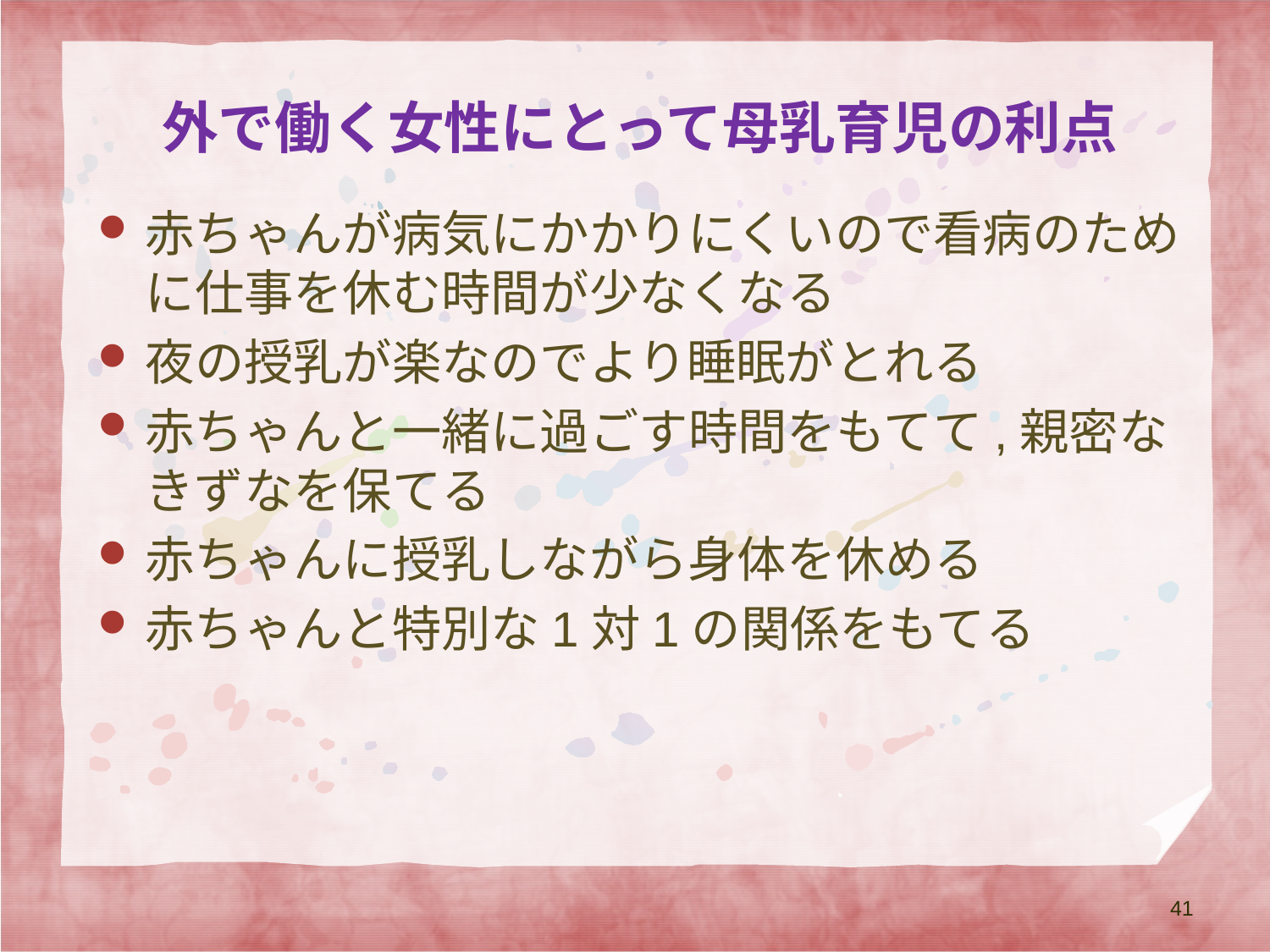

# 外で働く女性にとって母乳育児の利点
赤ちゃんが病気にかかりにくいので看病のために仕事を休む時間が少なくなる
夜の授乳が楽なのでより睡眠がとれる
赤ちゃんと一緒に過ごす時間をもてて,親密なきずなを保てる
赤ちゃんに授乳しながら身体を休める
赤ちゃんと特別な1対1の関係をもてる
41